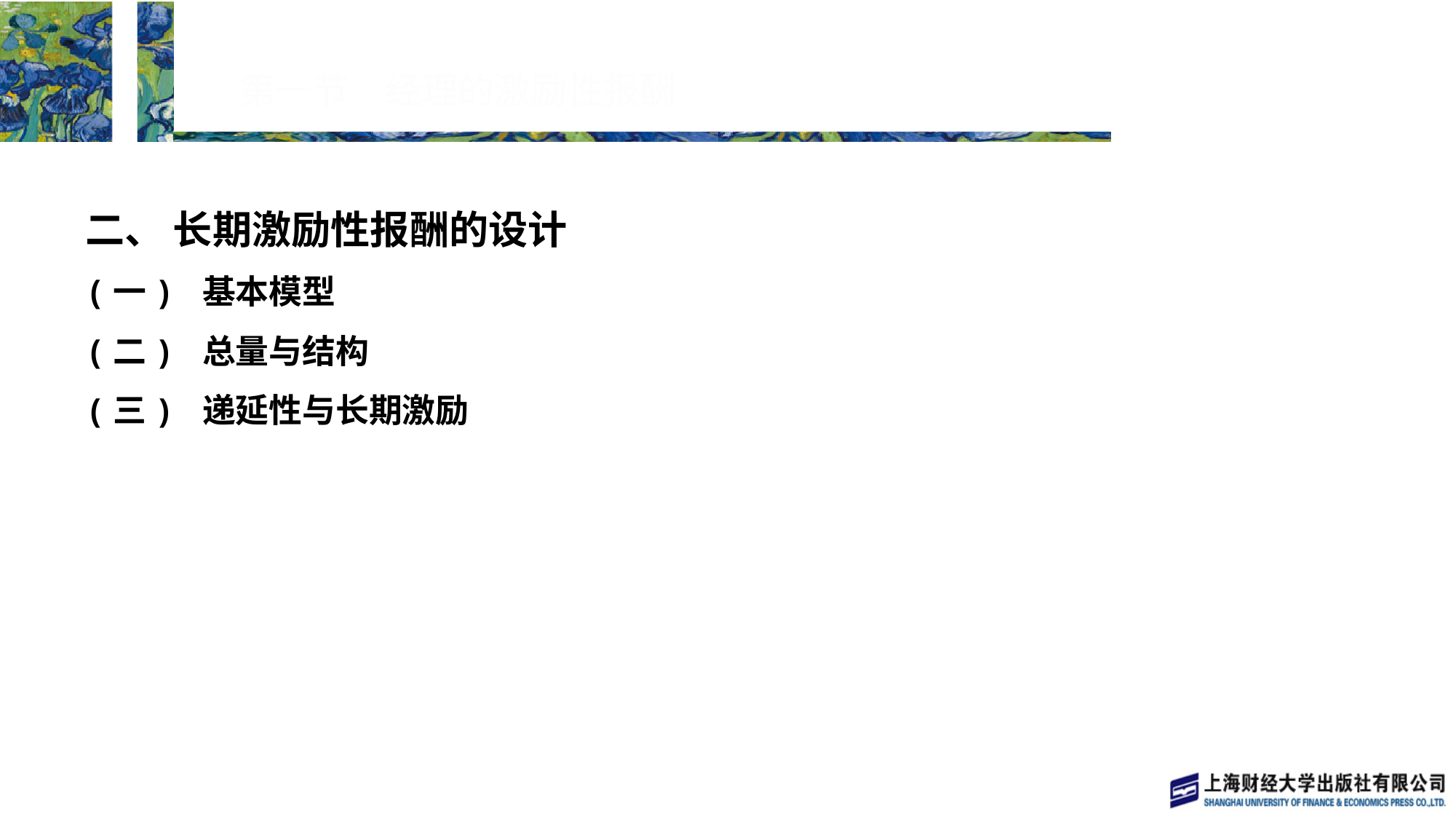

# 第一节　经理的激励性报酬
二、 长期激励性报酬的设计
(一) 基本模型
(二) 总量与结构
(三) 递延性与长期激励